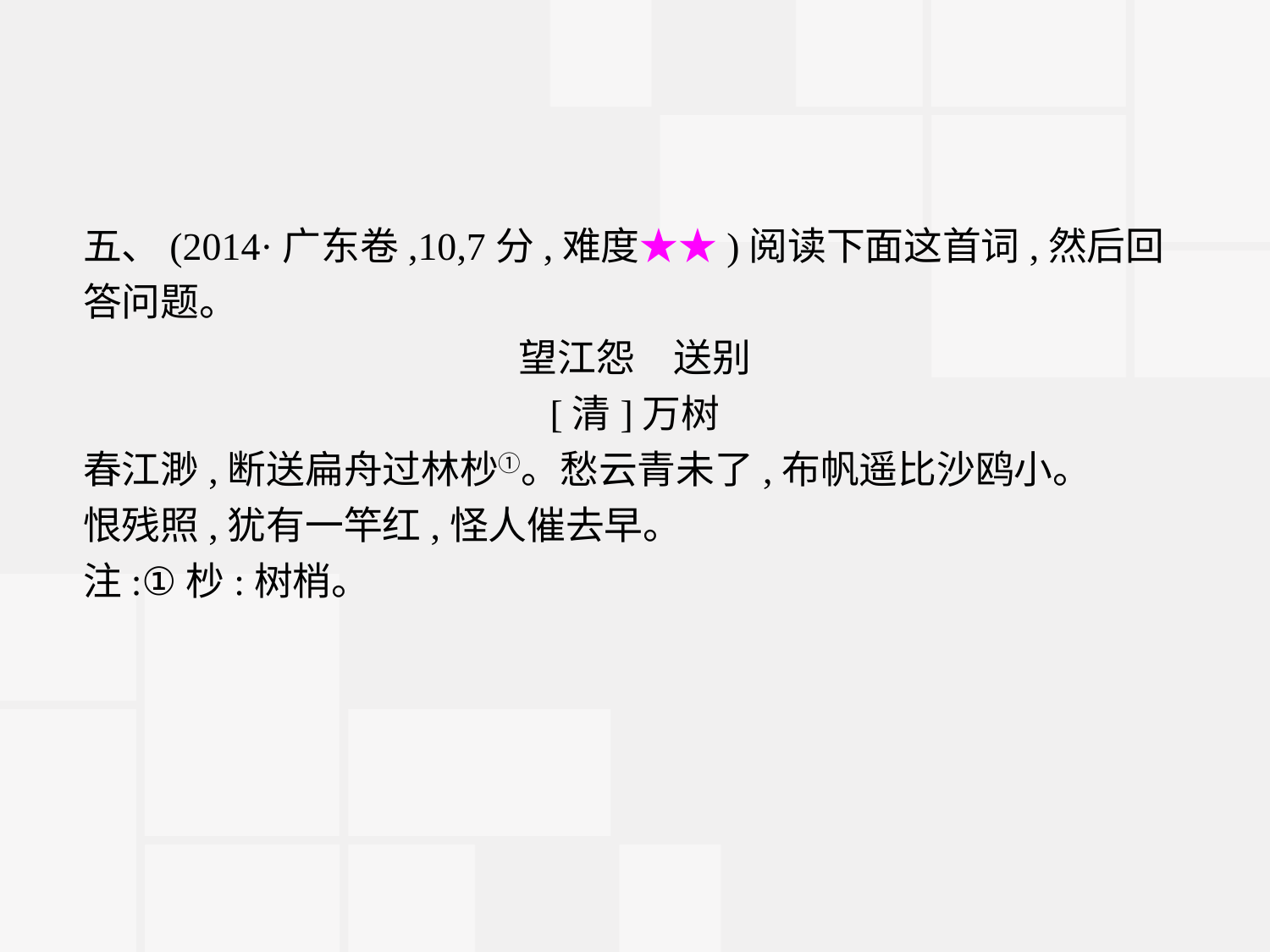

五、(2014·广东卷,10,7分,难度★★)阅读下面这首词,然后回答问题。
望江怨　送别
[清]万树
春江渺,断送扁舟过林杪①。愁云青未了,布帆遥比沙鸥小。
恨残照,犹有一竿红,怪人催去早。
注:①杪:树梢。